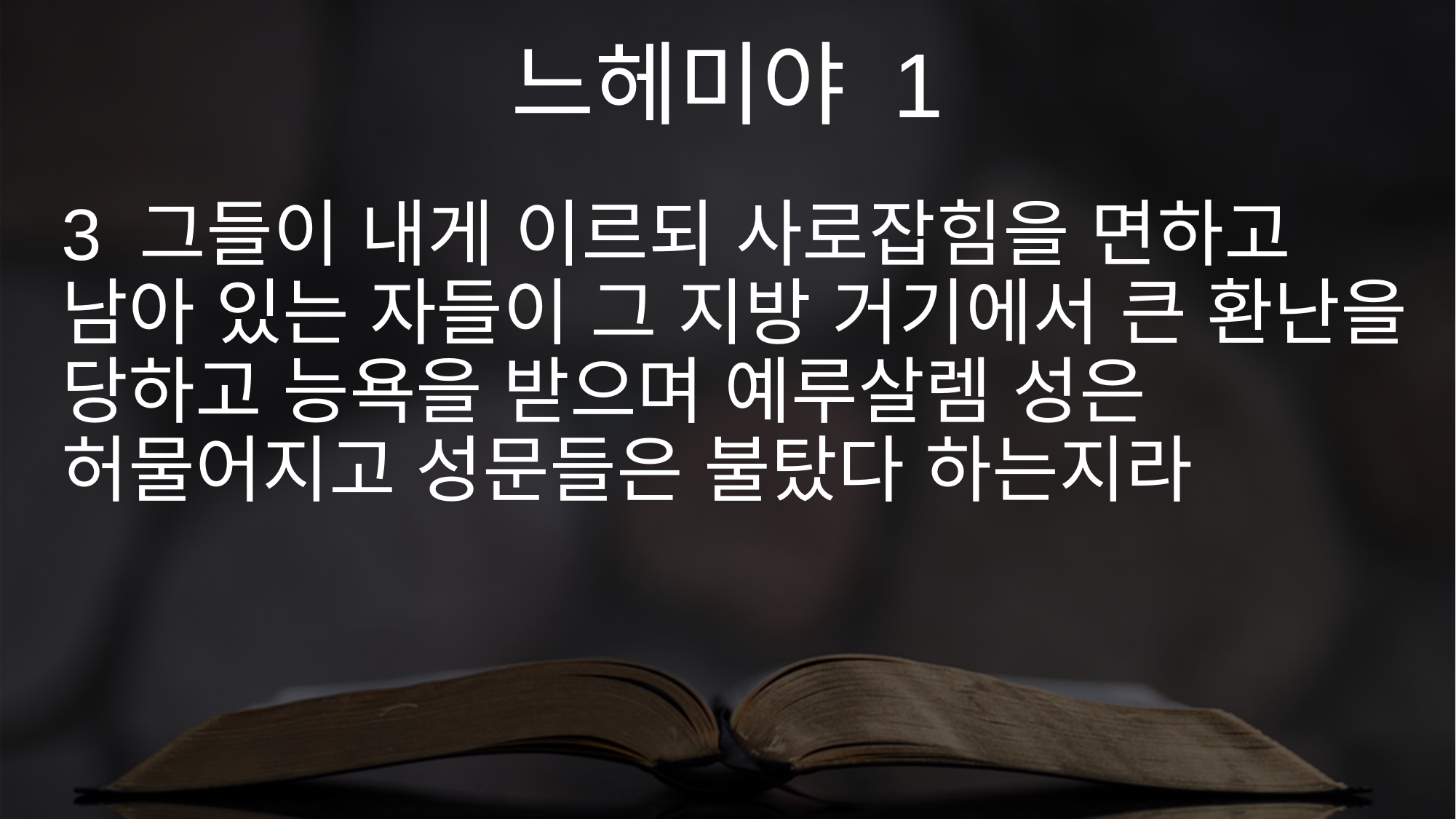

느헤미야 1
3 그들이 내게 이르되 사로잡힘을 면하고 남아 있는 자들이 그 지방 거기에서 큰 환난을 당하고 능욕을 받으며 예루살렘 성은 허물어지고 성문들은 불탔다 하는지라